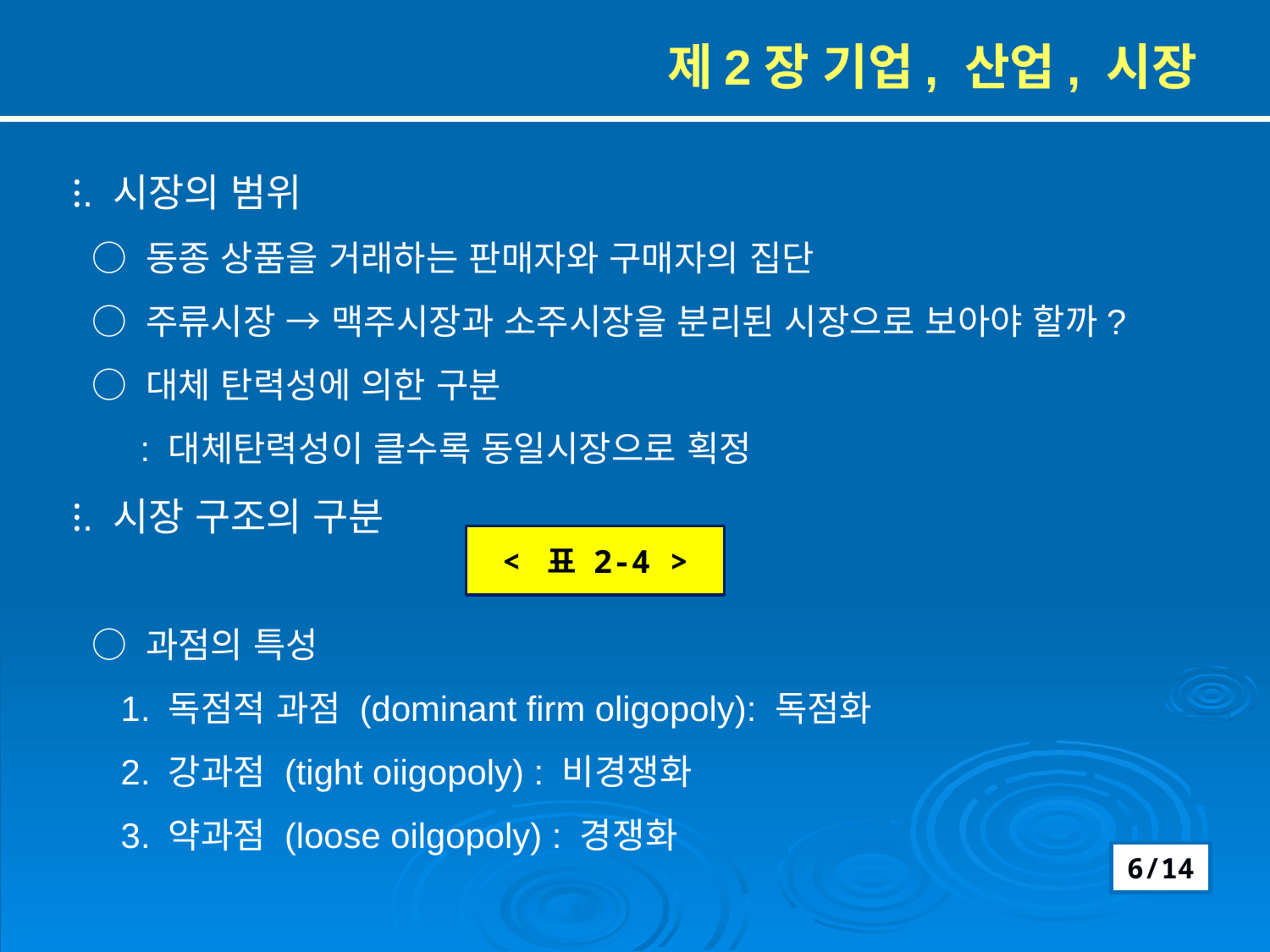

제2장 기업, 산업, 시장

⁝. 시장의 범위
  ○ 동종 상품을 거래하는 판매자와 구매자의 집단
  ○ 주류시장 → 맥주시장과 소주시장을 분리된 시장으로 보아야 할까?
  ○ 대체 탄력성에 의한 구분
       : 대체탄력성이 클수록 동일시장으로 획정
⁝. 시장 구조의 구분

  ○ 과점의 특성
     1. 독점적 과점 (dominant firm oligopoly): 독점화
     2. 강과점 (tight oiigopoly) : 비경쟁화
     3. 약과점 (loose oilgopoly) : 경쟁화

< 표 2-4 >
6/14